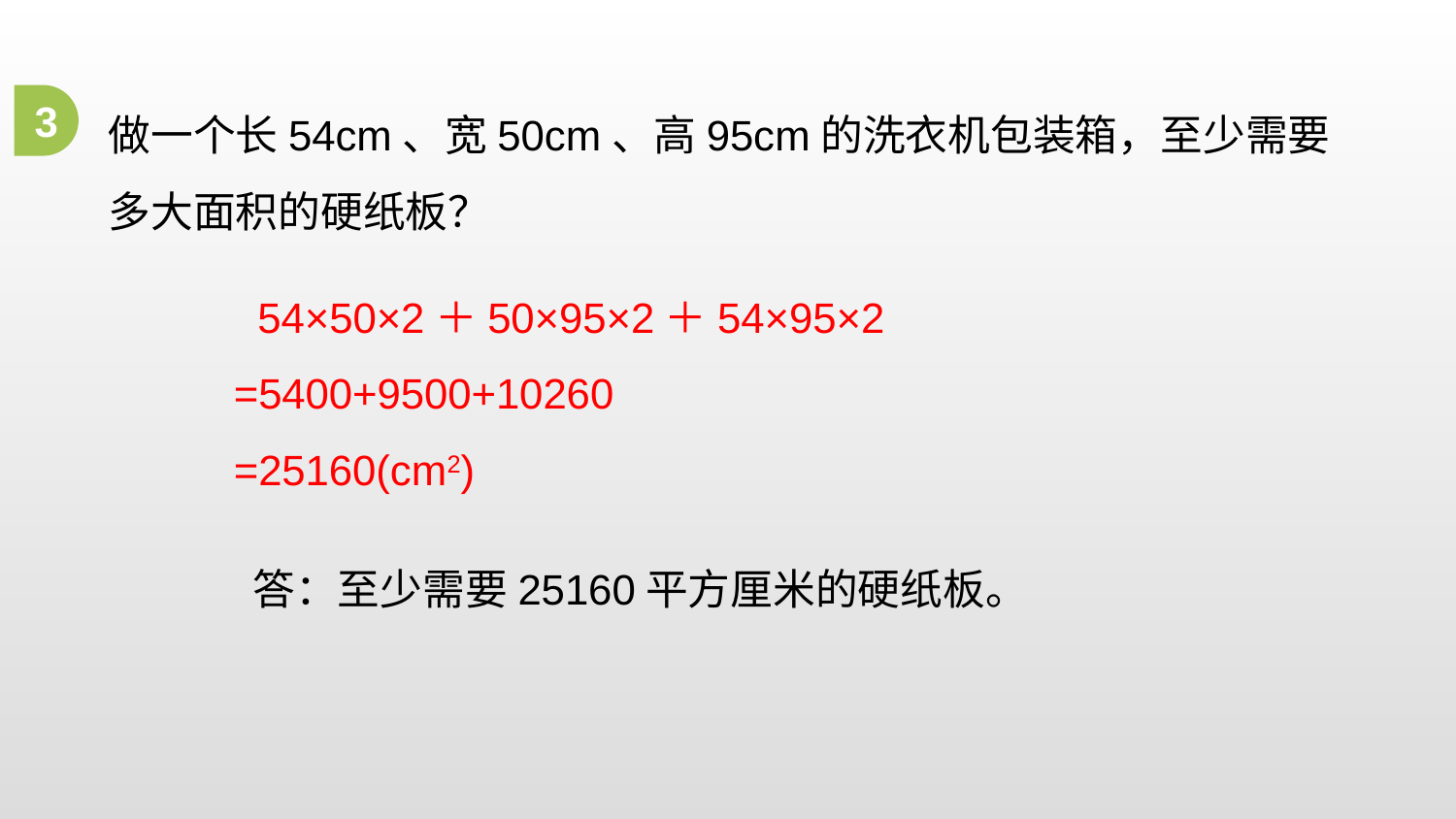

做一个长54cm、宽50cm、高95cm的洗衣机包装箱，至少需要多大面积的硬纸板？
3
  54×50×2＋50×95×2＋54×95×2
=5400+9500+10260
=25160(cm2)
答：至少需要25160平方厘米的硬纸板。